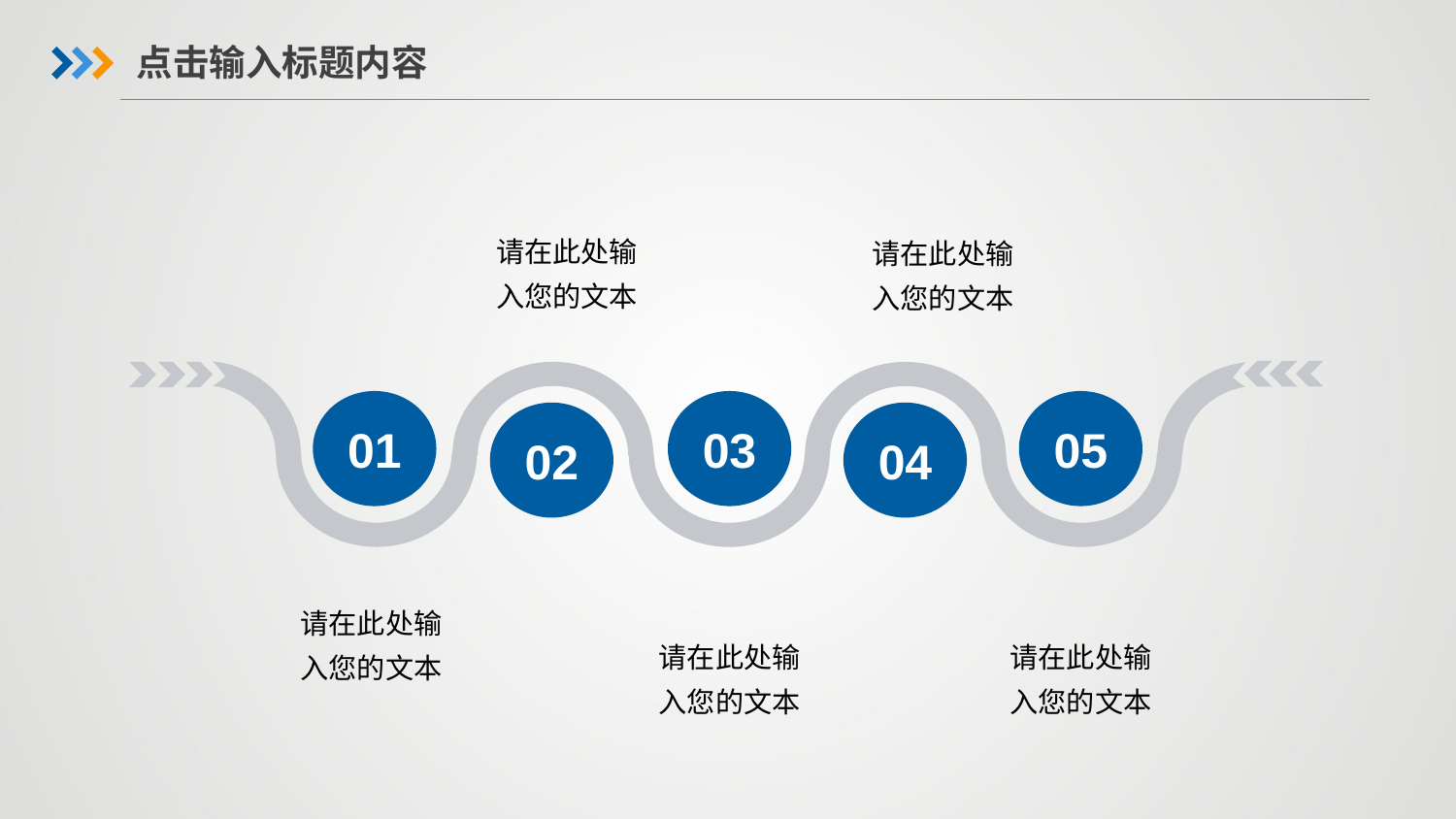

点击输入标题内容

请在此处输入您的文本
请在此处输入您的文本

01
03
05
02
04
请在此处输入您的文本
请在此处输入您的文本
请在此处输入您的文本